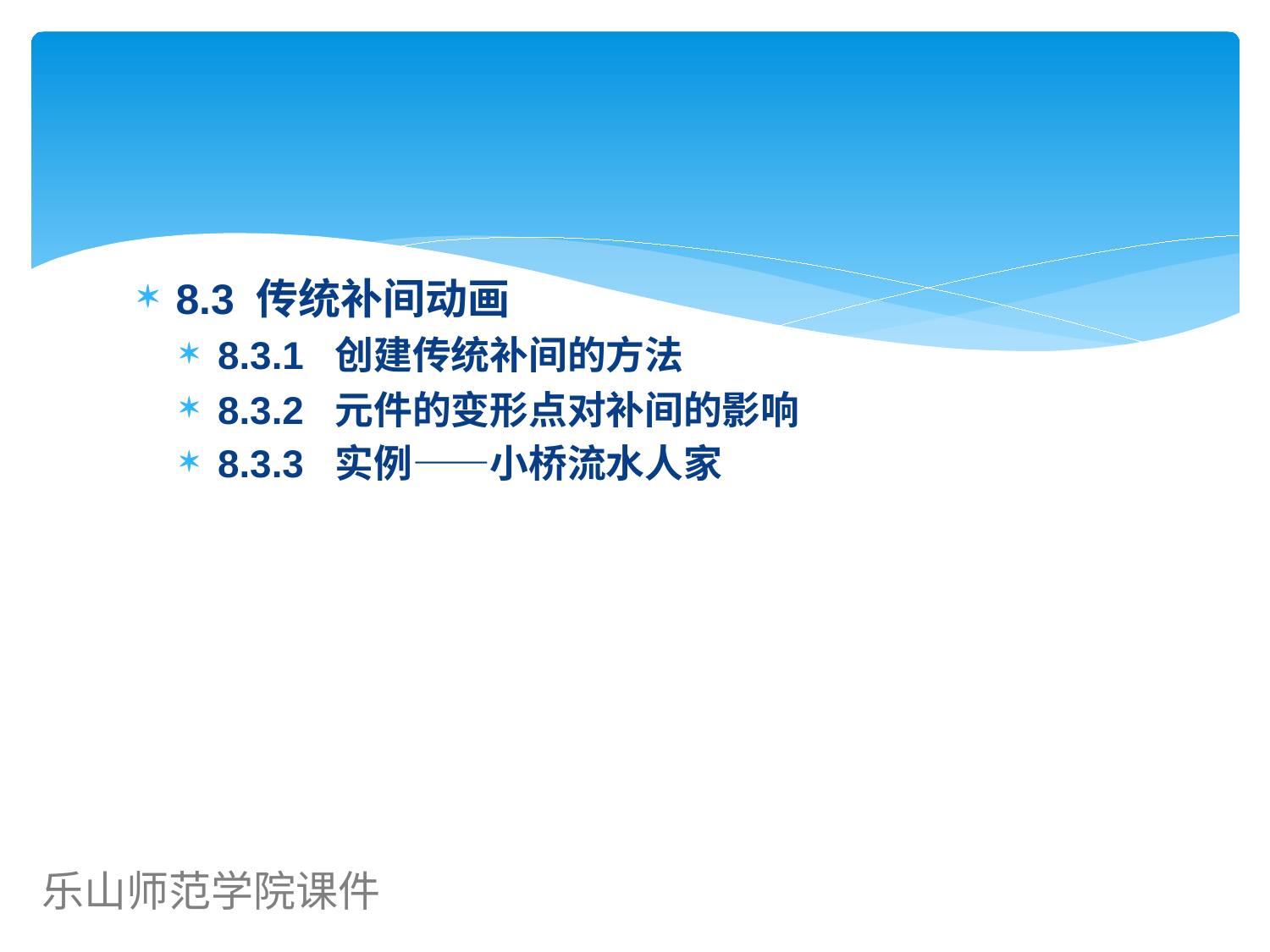

#
8.3 传统补间动画
8.3.1  创建传统补间的方法
8.3.2  元件的变形点对补间的影响
8.3.3  实例——小桥流水人家